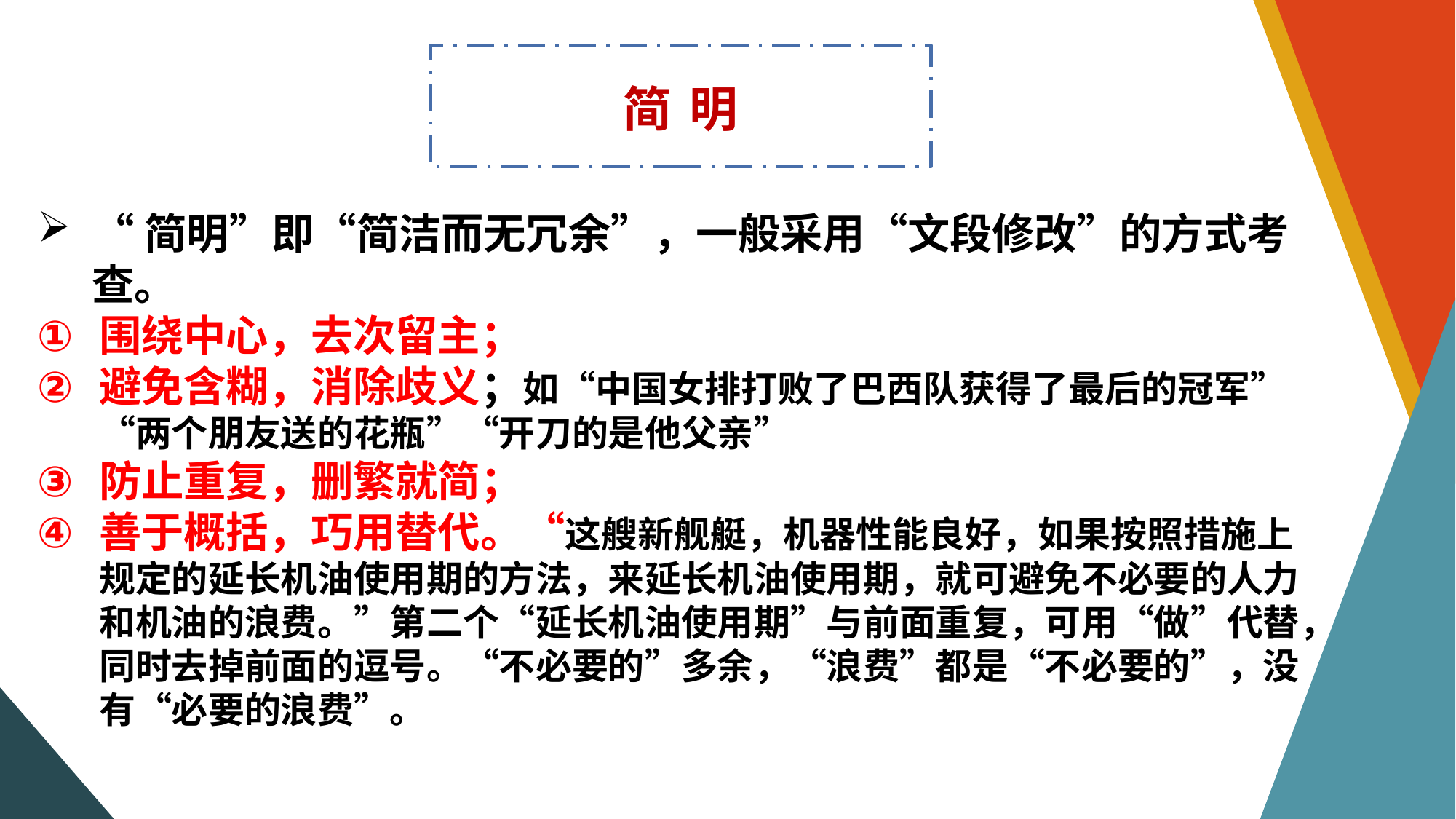

简  明
“简明”即“简洁而无冗余”，一般采用“文段修改”的方式考查。
围绕中心，去次留主；
避免含糊，消除歧义；如“中国女排打败了巴西队获得了最后的冠军”“两个朋友送的花瓶”“开刀的是他父亲”
防止重复，删繁就简；
善于概括，巧用替代。“这艘新舰艇，机器性能良好，如果按照措施上规定的延长机油使用期的方法，来延长机油使用期，就可避免不必要的人力和机油的浪费。”第二个“延长机油使用期”与前面重复，可用“做”代替，同时去掉前面的逗号。“不必要的”多余，“浪费”都是“不必要的”，没有“必要的浪费”。